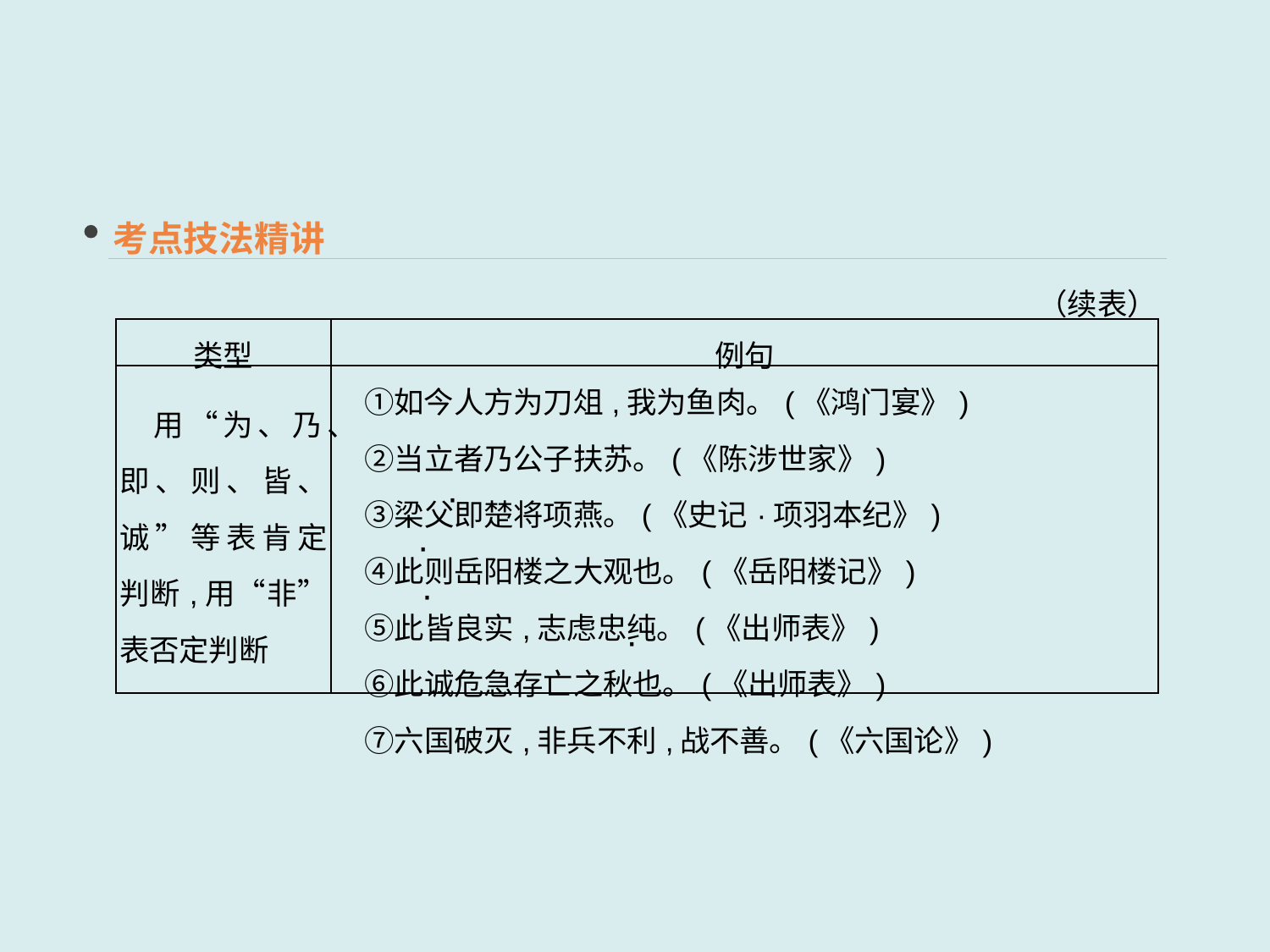

考点技法精讲

（续表）

| 类型 | 例句 |
| --- | --- |
| 用“为、乃、即、则、皆、诚”等表肯定判断,用“非”表否定判断 | ①如今人方为刀俎,我为鱼肉。(《鸿门宴》) 　②当立者乃公子扶苏。(《陈涉世家》) 　③梁父即楚将项燕。(《史记·项羽本纪》) 　④此则岳阳楼之大观也。(《岳阳楼记》) 　⑤此皆良实,志虑忠纯。(《出师表》) 　⑥此诚危急存亡之秋也。(《出师表》) 　⑦六国破灭,非兵不利,战不善。(《六国论》) |
 ·
 ·

 ·
  ·
 ·
  ·
 ·